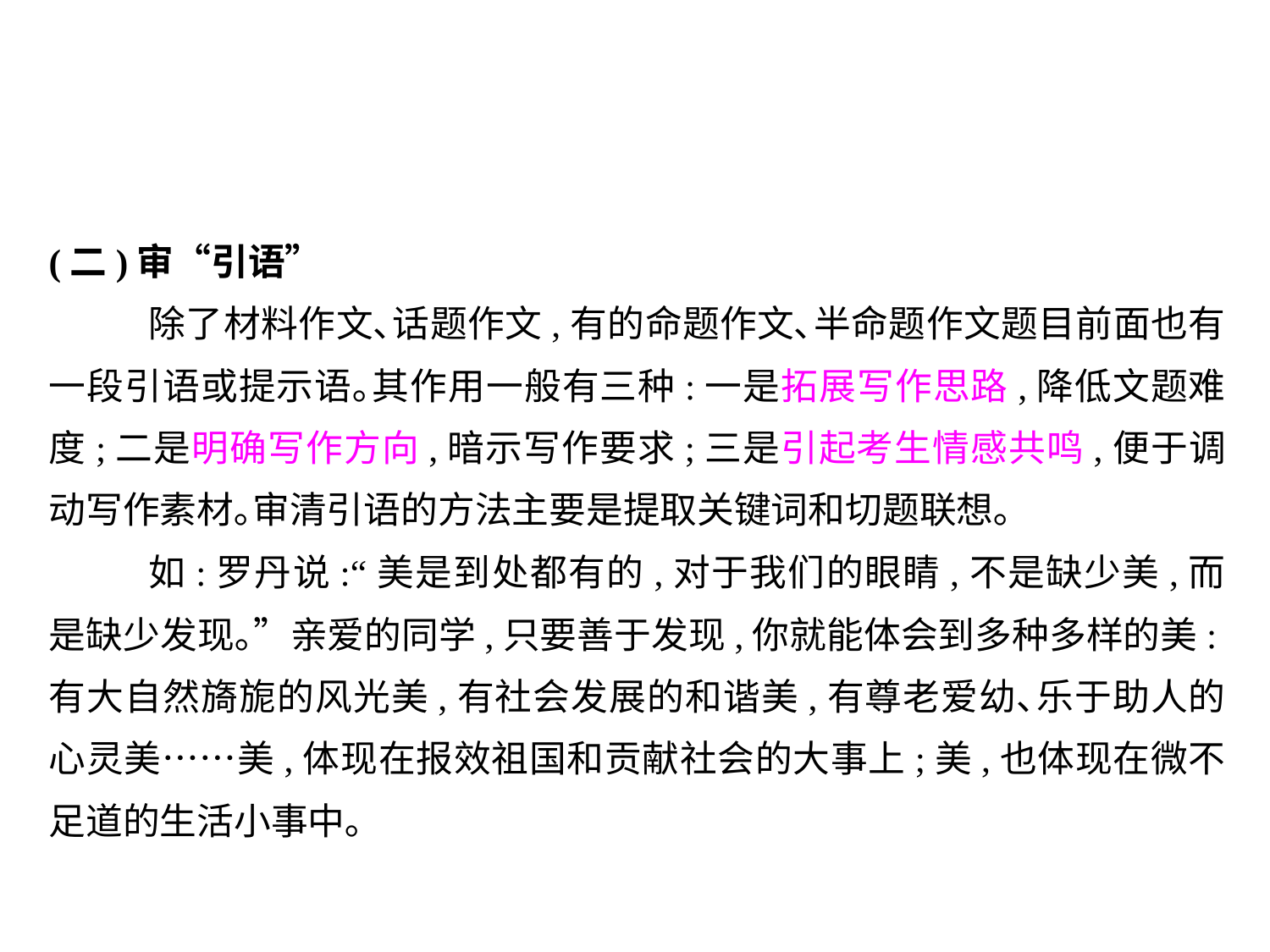

(二)审“引语”
除了材料作文､话题作文,有的命题作文､半命题作文题目前面也有一段引语或提示语｡其作用一般有三种:一是拓展写作思路,降低文题难度;二是明确写作方向,暗示写作要求;三是引起考生情感共鸣,便于调动写作素材｡审清引语的方法主要是提取关键词和切题联想｡
如:罗丹说:“美是到处都有的,对于我们的眼睛,不是缺少美,而是缺少发现｡”亲爱的同学,只要善于发现,你就能体会到多种多样的美:有大自然旖旎的风光美,有社会发展的和谐美,有尊老爱幼､乐于助人的心灵美……美,体现在报效祖国和贡献社会的大事上;美,也体现在微不足道的生活小事中｡